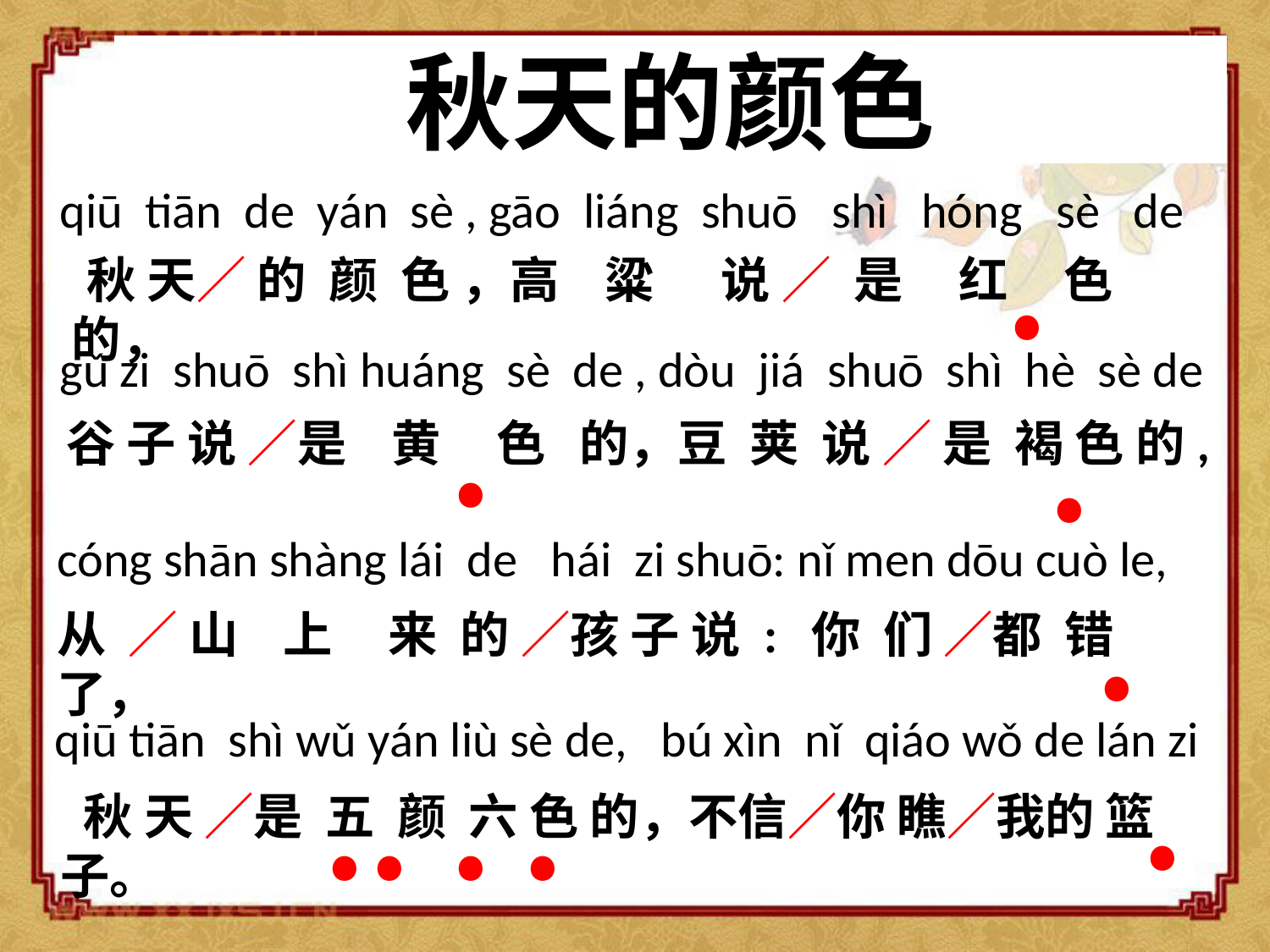

秋天的颜色

qiū  tiān  de  yán  sè , gāo  liáng  shuō   shì   hóng   sè   de
﹒
 秋 天／ 的  颜  色 ，高    粱      说 ／  是     红     色   的，
gǔ zi  shuō  shì huáng  sè  de , dòu  jiá  shuō  shì  hè  sè de
﹒
﹒
谷 子 说 ／是    黄     色   的，豆  荚  说 ／ 是  褐 色 的,
cóng shān shàng lái  de   hái  zi shuō: nǐ men dōu cuò le,
﹒
从  ／ 山    上     来  的 ／孩 子 说 :  你  们 ／都  错  了，
 qiū tiān  shì wǔ yán liù sè de,   bú xìn  nǐ  qiáo wǒ de lán zi
﹒
 ﹒ ﹒
﹒
﹒
 秋 天 ／是  五  颜  六 色 的，不信／你 瞧／我的 篮 子。